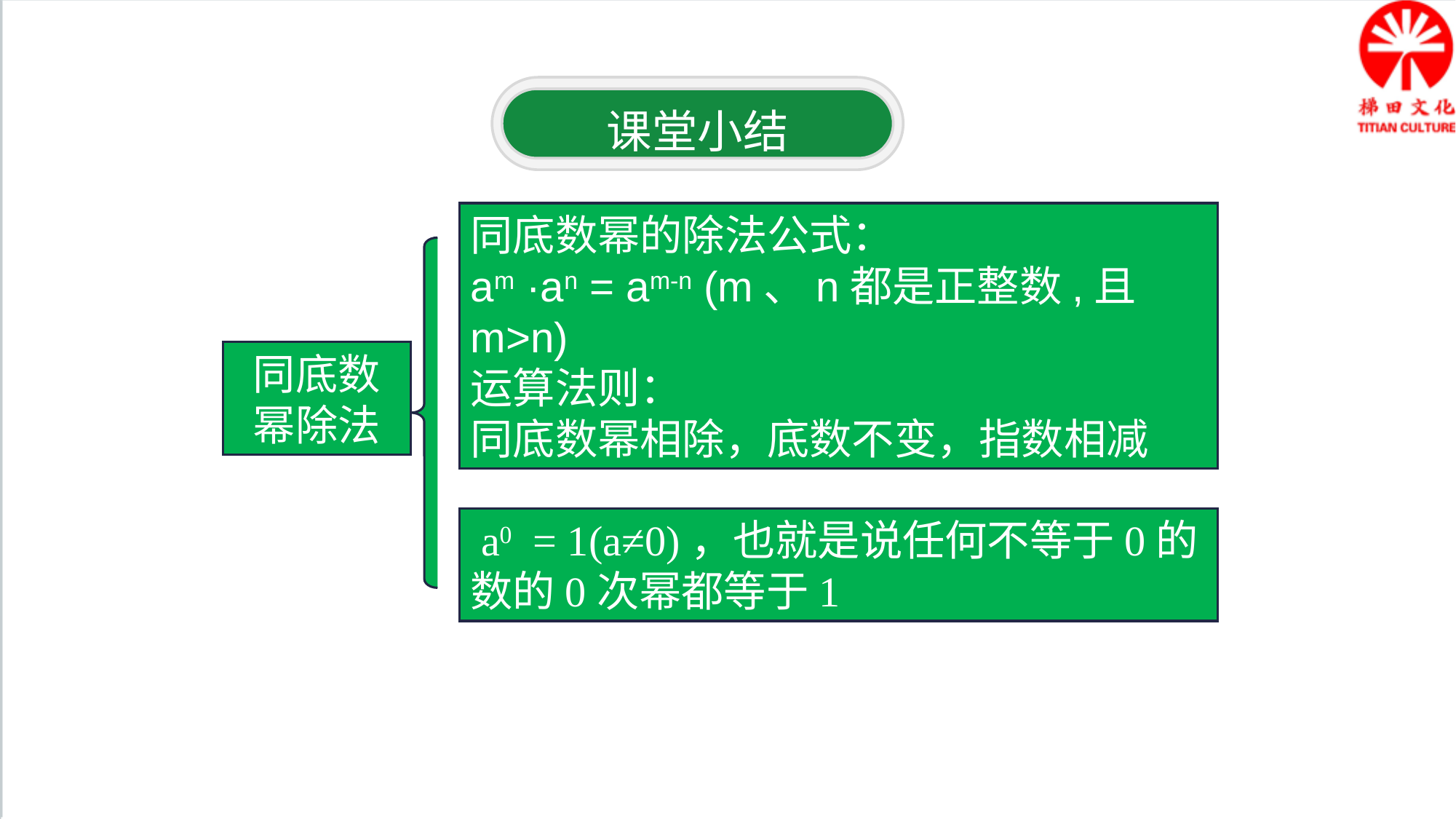

课堂小结
同底数幂的除法公式：
am ·an = am-n (m、n都是正整数,且m>n)
运算法则：
同底数幂相除，底数不变，指数相减

同底数幂除法
 a0  = 1(a≠0)，也就是说任何不等于0的数的0次幂都等于1